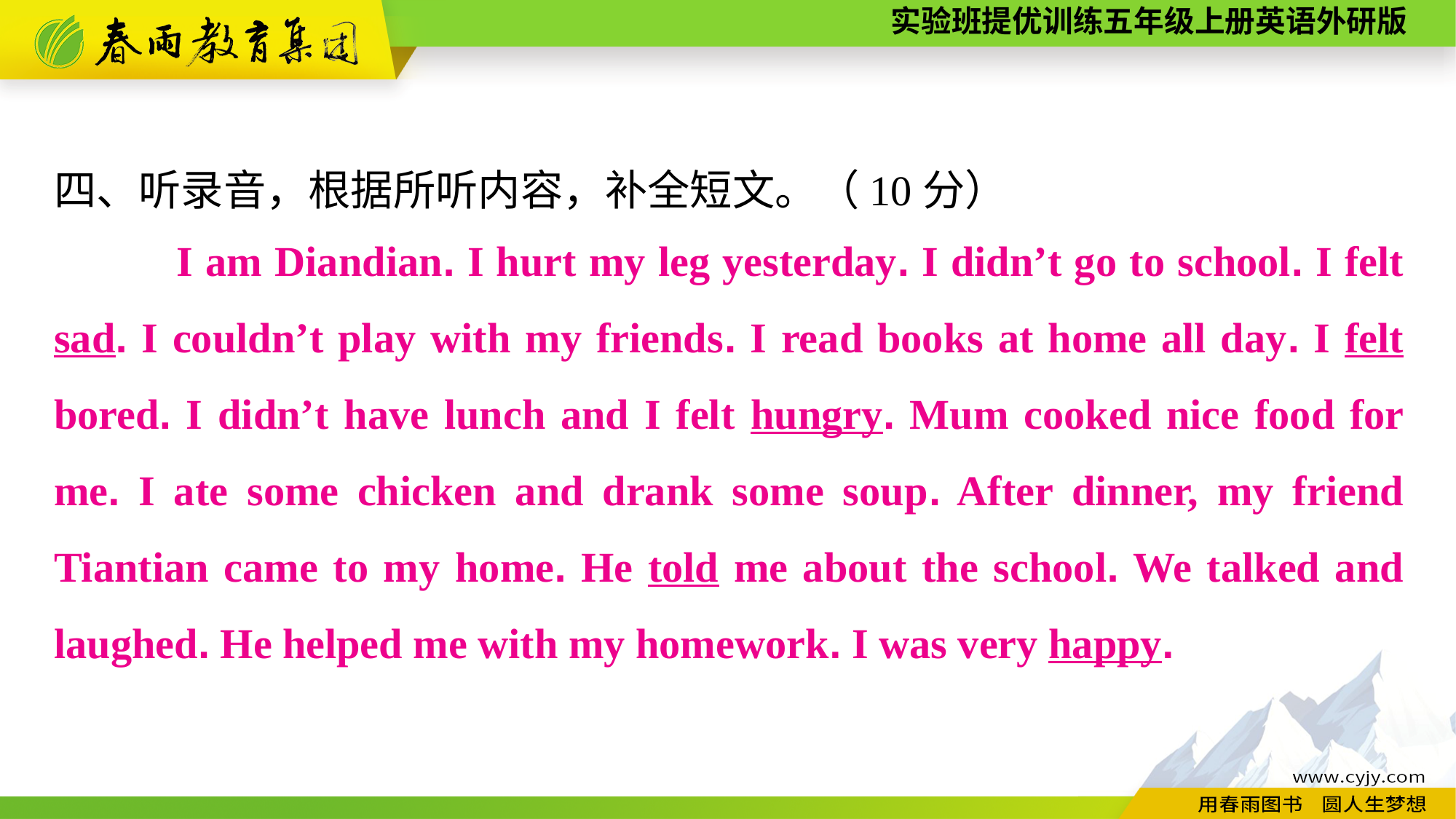

四、听录音，根据所听内容，补全短文。（10分）
 　　I am Diandian. I hurt my leg yesterday. I didn’t go to school. I felt sad. I couldn’t play with my friends. I read books at home all day. I felt bored. I didn’t have lunch and I felt hungry. Mum cooked nice food for me. I ate some chicken and drank some soup. After dinner, my friend Tiantian came to my home. He told me about the school. We talked and laughed. He helped me with my homework. I was very happy.